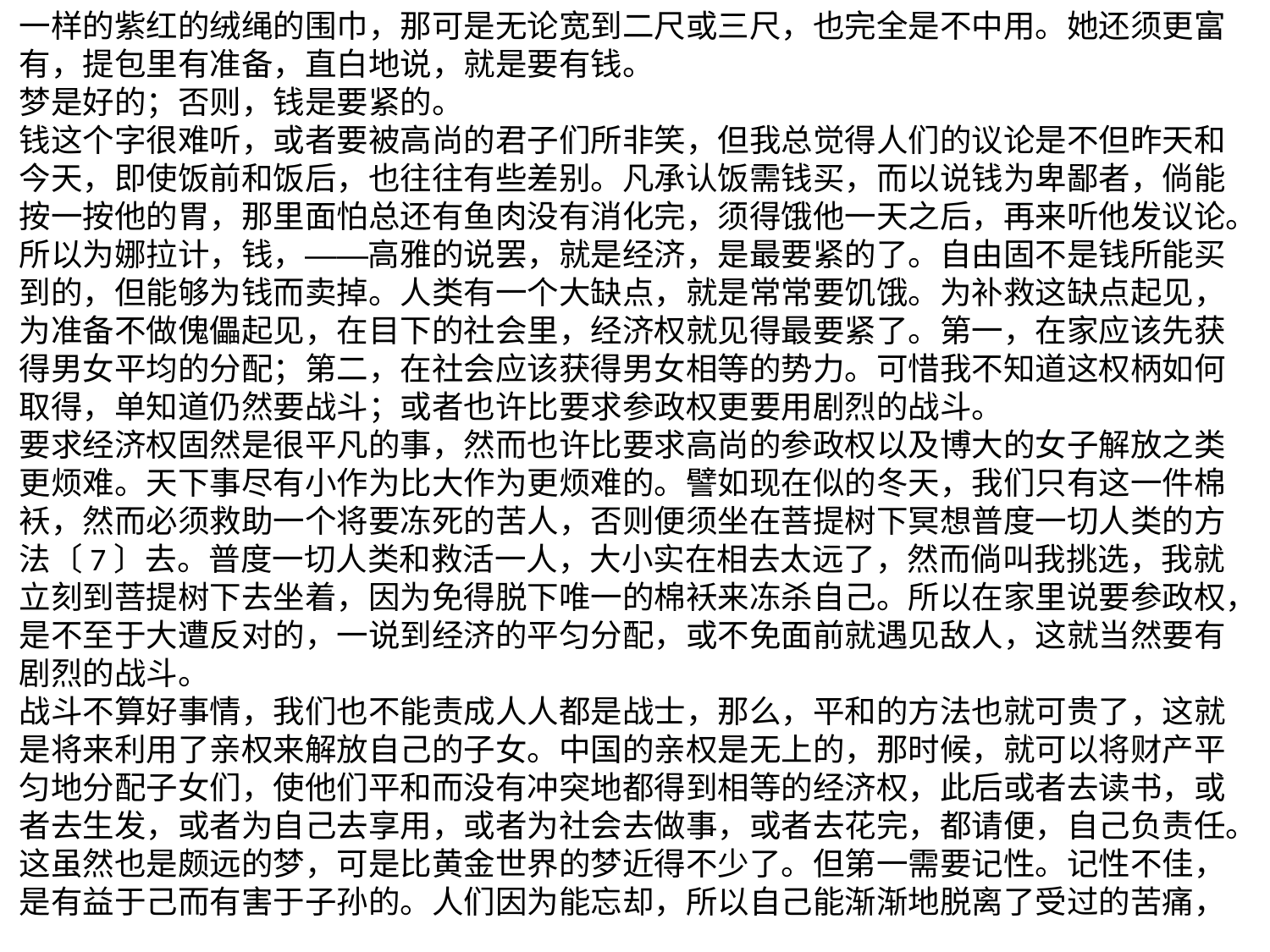

一样的紫红的绒绳的围巾，那可是无论宽到二尺或三尺，也完全是不中用。她还须更富有，提包里有准备，直白地说，就是要有钱。
梦是好的；否则，钱是要紧的。
钱这个字很难听，或者要被高尚的君子们所非笑，但我总觉得人们的议论是不但昨天和今天，即使饭前和饭后，也往往有些差别。凡承认饭需钱买，而以说钱为卑鄙者，倘能按一按他的胃，那里面怕总还有鱼肉没有消化完，须得饿他一天之后，再来听他发议论。
所以为娜拉计，钱，——高雅的说罢，就是经济，是最要紧的了。自由固不是钱所能买到的，但能够为钱而卖掉。人类有一个大缺点，就是常常要饥饿。为补救这缺点起见，为准备不做傀儡起见，在目下的社会里，经济权就见得最要紧了。第一，在家应该先获得男女平均的分配；第二，在社会应该获得男女相等的势力。可惜我不知道这权柄如何取得，单知道仍然要战斗；或者也许比要求参政权更要用剧烈的战斗。
要求经济权固然是很平凡的事，然而也许比要求高尚的参政权以及博大的女子解放之类更烦难。天下事尽有小作为比大作为更烦难的。譬如现在似的冬天，我们只有这一件棉袄，然而必须救助一个将要冻死的苦人，否则便须坐在菩提树下冥想普度一切人类的方法〔7〕去。普度一切人类和救活一人，大小实在相去太远了，然而倘叫我挑选，我就立刻到菩提树下去坐着，因为免得脱下唯一的棉袄来冻杀自己。所以在家里说要参政权，是不至于大遭反对的，一说到经济的平匀分配，或不免面前就遇见敌人，这就当然要有剧烈的战斗。
战斗不算好事情，我们也不能责成人人都是战士，那么，平和的方法也就可贵了，这就是将来利用了亲权来解放自己的子女。中国的亲权是无上的，那时候，就可以将财产平匀地分配子女们，使他们平和而没有冲突地都得到相等的经济权，此后或者去读书，或者去生发，或者为自己去享用，或者为社会去做事，或者去花完，都请便，自己负责任。这虽然也是颇远的梦，可是比黄金世界的梦近得不少了。但第一需要记性。记性不佳，是有益于己而有害于子孙的。人们因为能忘却，所以自己能渐渐地脱离了受过的苦痛，